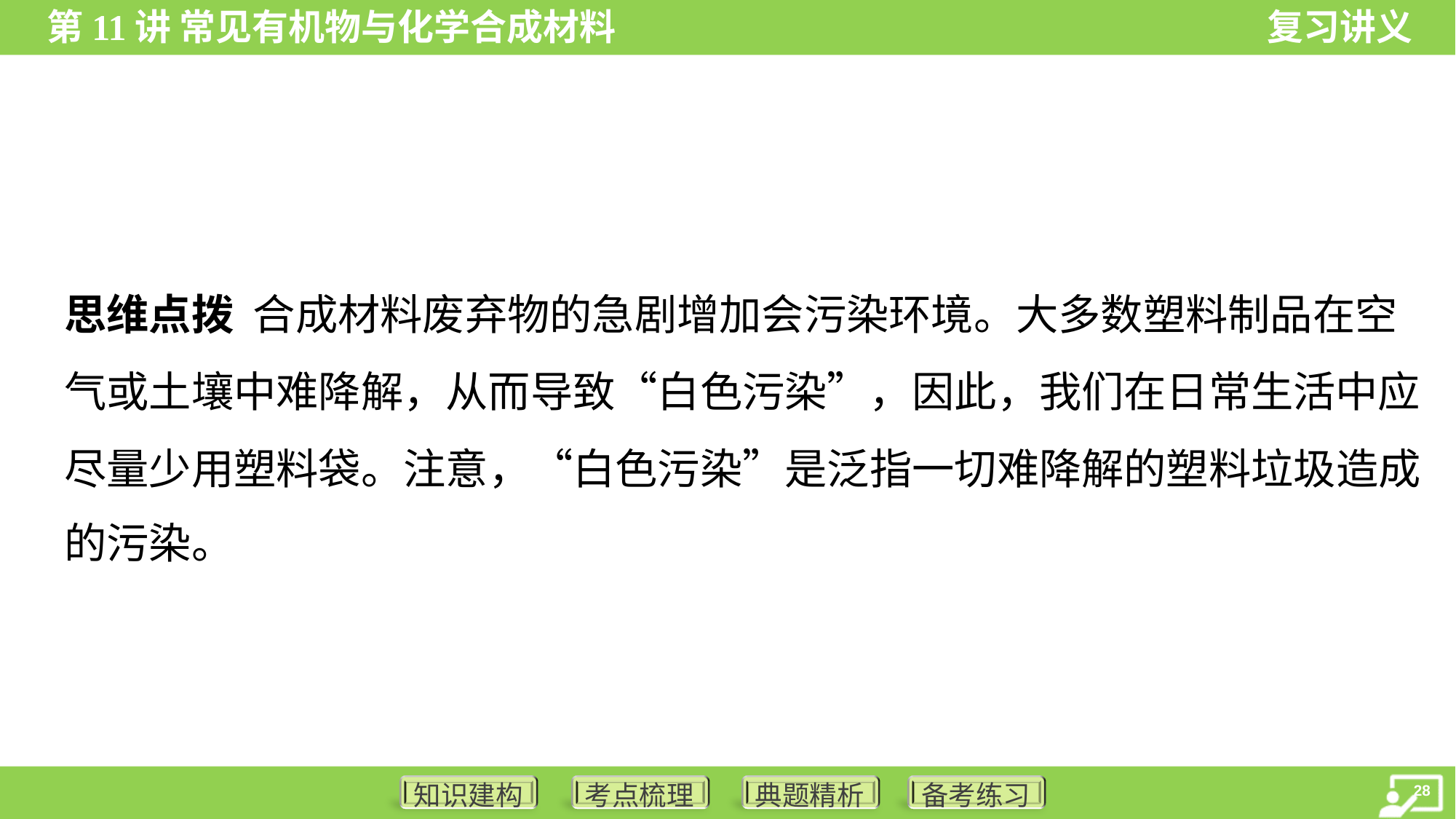

思维点拨  合成材料废弃物的急剧增加会污染环境。大多数塑料制品在空
气或土壤中难降解，从而导致“白色污染”，因此，我们在日常生活中应
尽量少用塑料袋。注意，“白色污染”是泛指一切难降解的塑料垃圾造成
的污染。